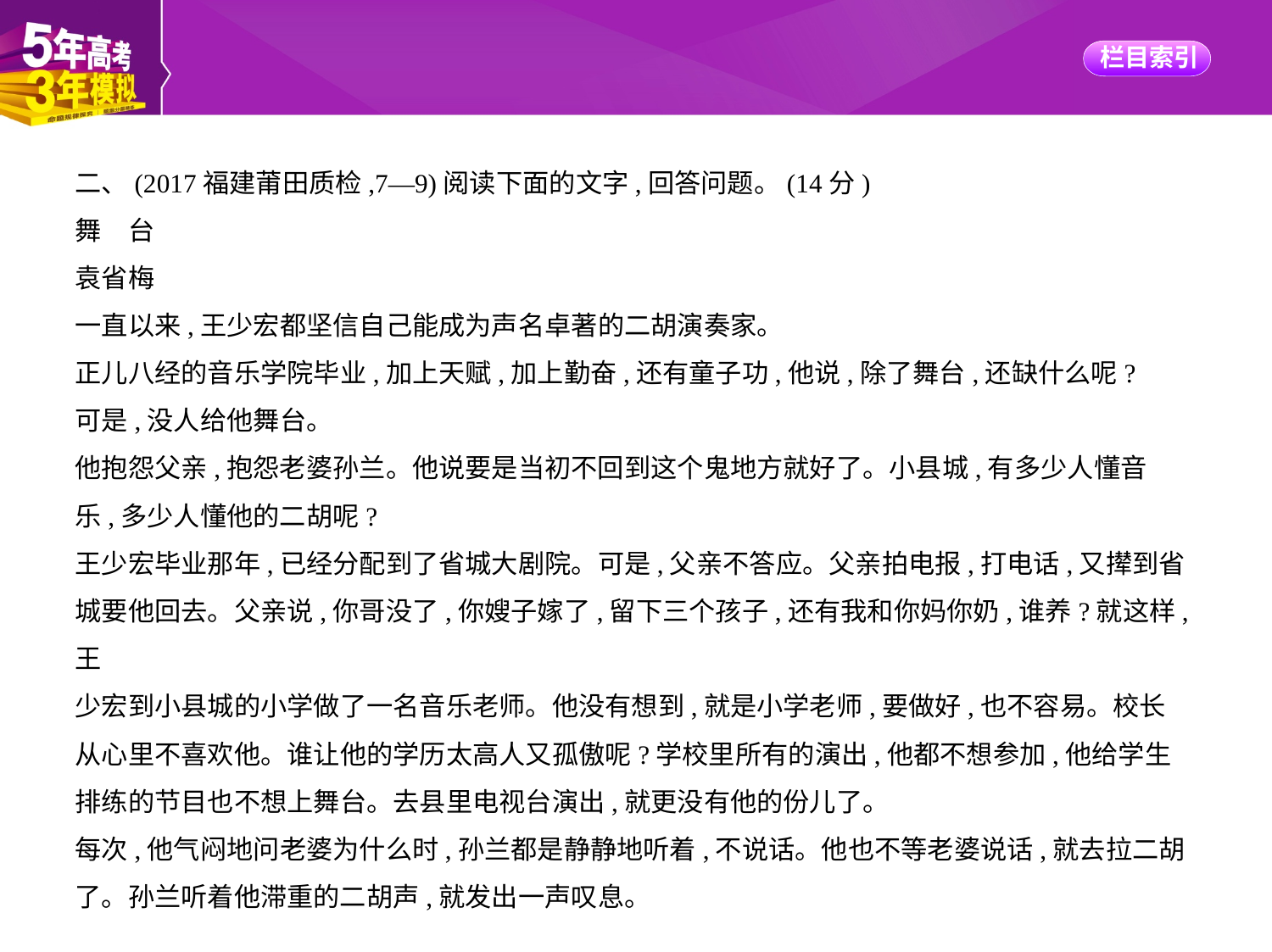

二、(2017福建莆田质检,7—9)阅读下面的文字,回答问题。(14分)
舞　台
袁省梅
一直以来,王少宏都坚信自己能成为声名卓著的二胡演奏家。
正儿八经的音乐学院毕业,加上天赋,加上勤奋,还有童子功,他说,除了舞台,还缺什么呢?
可是,没人给他舞台。
他抱怨父亲,抱怨老婆孙兰。他说要是当初不回到这个鬼地方就好了。小县城,有多少人懂音
乐,多少人懂他的二胡呢?
王少宏毕业那年,已经分配到了省城大剧院。可是,父亲不答应。父亲拍电报,打电话,又撵到省
城要他回去。父亲说,你哥没了,你嫂子嫁了,留下三个孩子,还有我和你妈你奶,谁养?就这样,王
少宏到小县城的小学做了一名音乐老师。他没有想到,就是小学老师,要做好,也不容易。校长
从心里不喜欢他。谁让他的学历太高人又孤傲呢?学校里所有的演出,他都不想参加,他给学生
排练的节目也不想上舞台。去县里电视台演出,就更没有他的份儿了。
每次,他气闷地问老婆为什么时,孙兰都是静静地听着,不说话。他也不等老婆说话,就去拉二胡
了。孙兰听着他滞重的二胡声,就发出一声叹息。